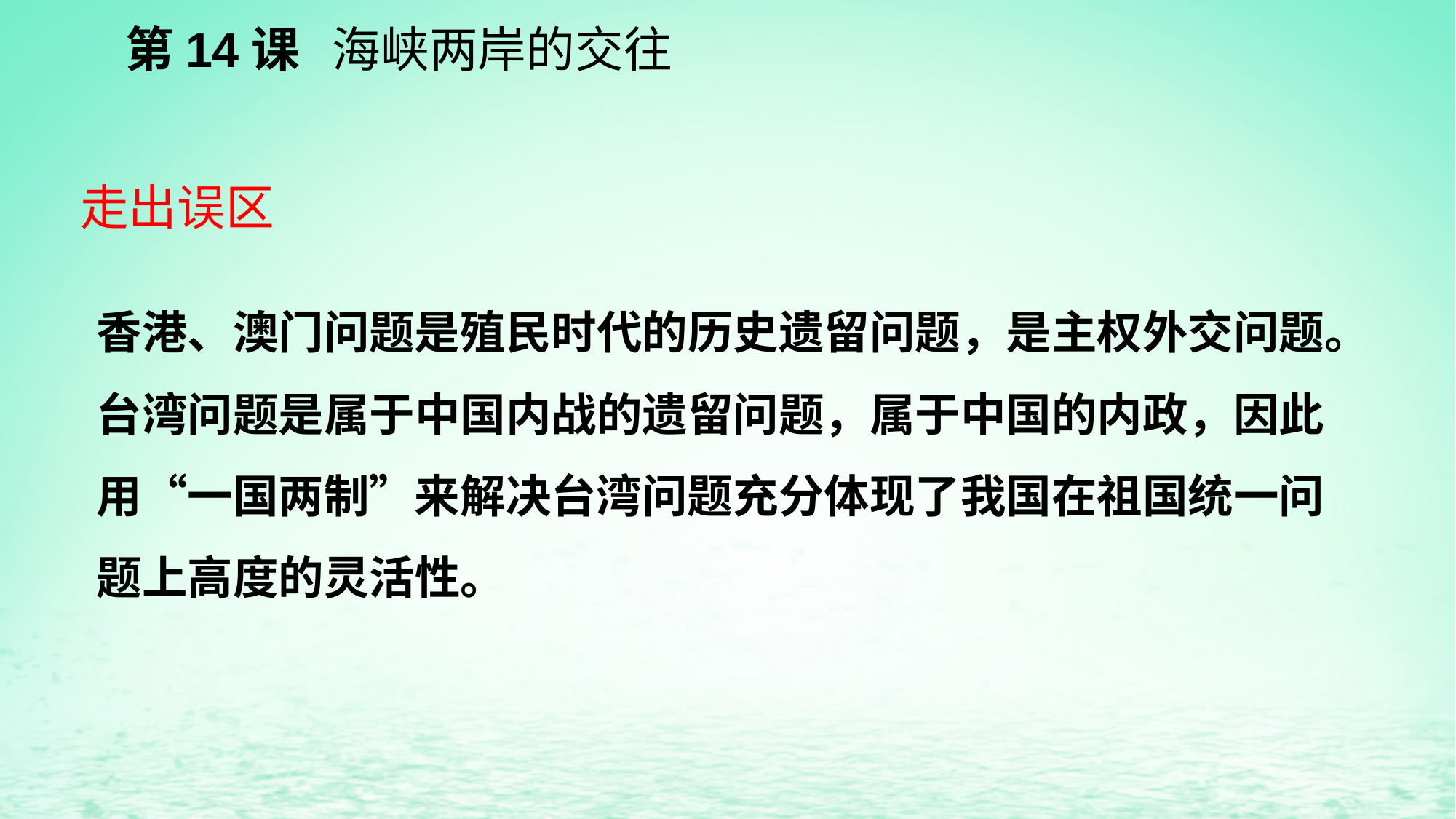

第14课   海峡两岸的交往
走出误区
香港、澳门问题是殖民时代的历史遗留问题，是主权外交问题。台湾问题是属于中国内战的遗留问题，属于中国的内政，因此用“一国两制”来解决台湾问题充分体现了我国在祖国统一问题上高度的灵活性。